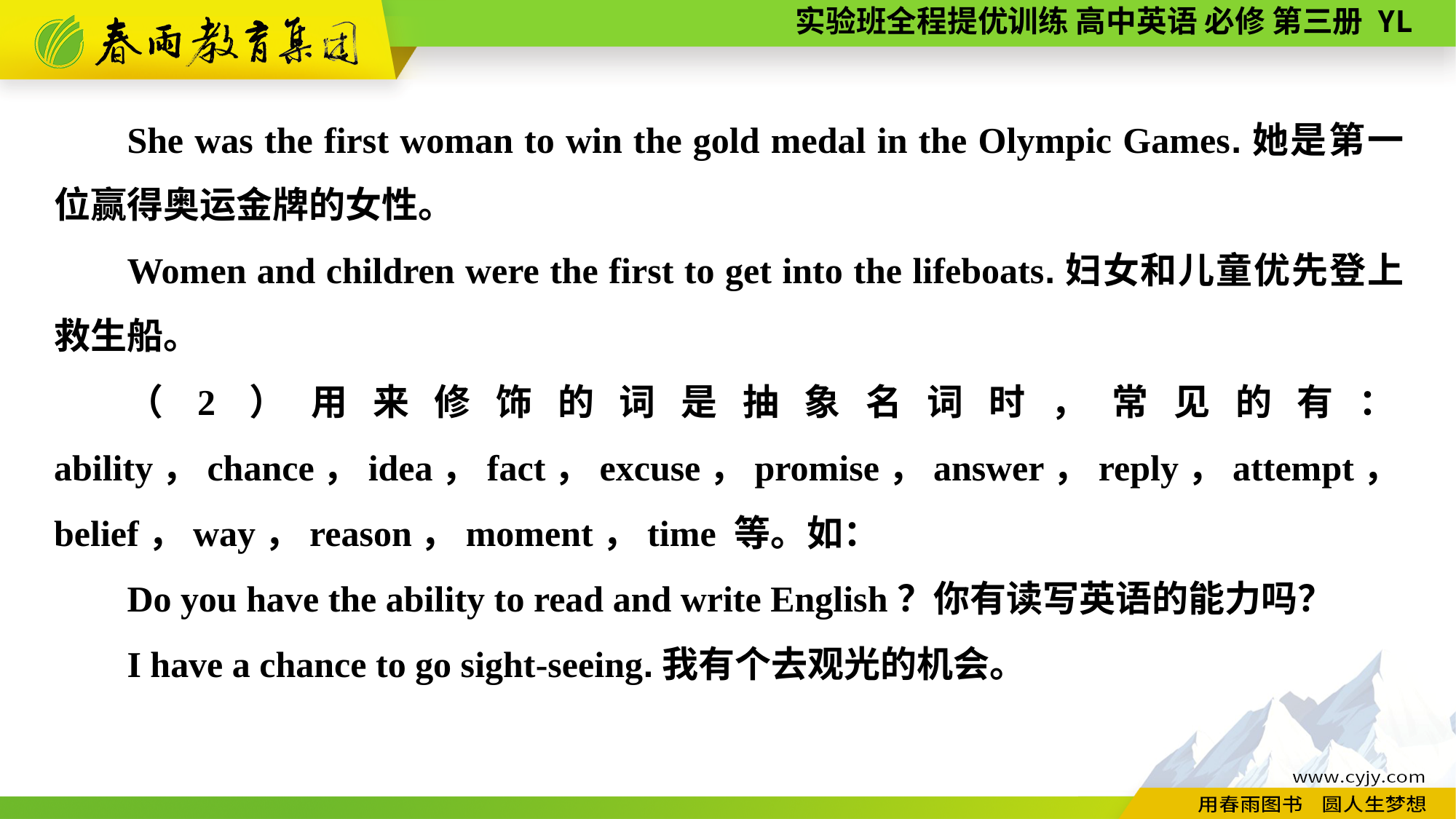

She was the first woman to win the gold medal in the Olympic Games.她是第一位赢得奥运金牌的女性。
Women and children were the first to get into the lifeboats.妇女和儿童优先登上救生船。
（2）用来修饰的词是抽象名词时，常见的有：ability，chance，idea，fact，excuse，promise，answer，reply，attempt，belief，way，reason，moment，time 等。如：
Do you have the ability to read and write English？你有读写英语的能力吗？
I have a chance to go sight-seeing.我有个去观光的机会。